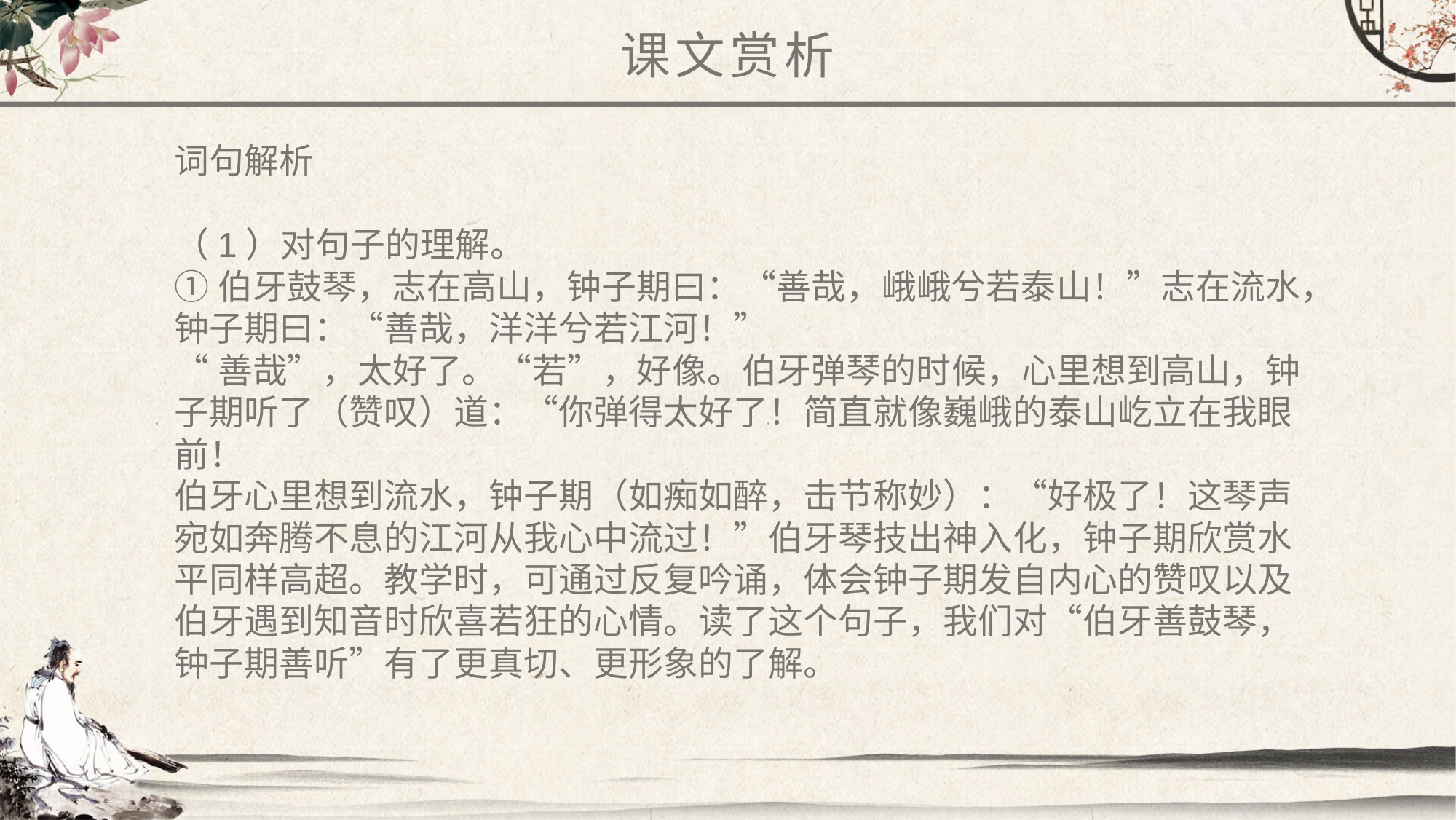

课文赏析

词句解析

（1）对句子的理解。
①伯牙鼓琴，志在高山，钟子期曰：“善哉，峨峨兮若泰山！”志在流水，钟子期曰：“善哉，洋洋兮若江河！”
“善哉”，太好了。“若”，好像。伯牙弹琴的时候，心里想到高山，钟子期听了（赞叹）道：“你弹得太好了！简直就像巍峨的泰山屹立在我眼前！
伯牙心里想到流水，钟子期（如痴如醉，击节称妙）：“好极了！这琴声宛如奔腾不息的江河从我心中流过！”伯牙琴技出神入化，钟子期欣赏水平同样高超。教学时，可通过反复吟诵，体会钟子期发自内心的赞叹以及伯牙遇到知音时欣喜若狂的心情。读了这个句子，我们对“伯牙善鼓琴，钟子期善听”有了更真切、更形象的了解。